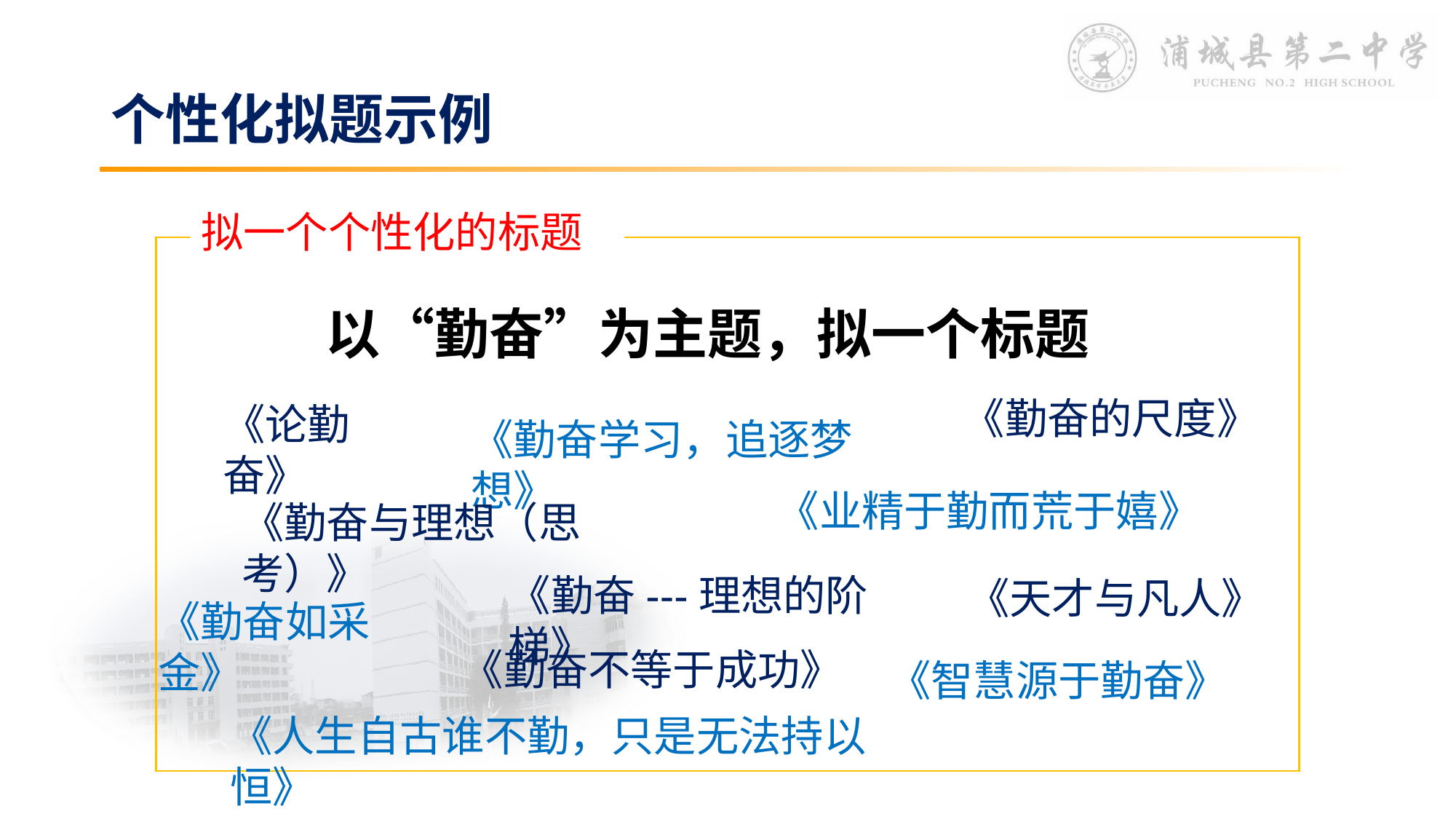

个性化拟题示例

拟一个个性化的标题

以“勤奋”为主题，拟一个标题
《勤奋的尺度》
《论勤奋》
《勤奋学习，追逐梦想》
《业精于勤而荒于嬉》
《勤奋与理想（思考）》
《勤奋---理想的阶梯》
《天才与凡人》
《勤奋如采金》
《勤奋不等于成功》
《智慧源于勤奋》
《人生自古谁不勤，只是无法持以恒》